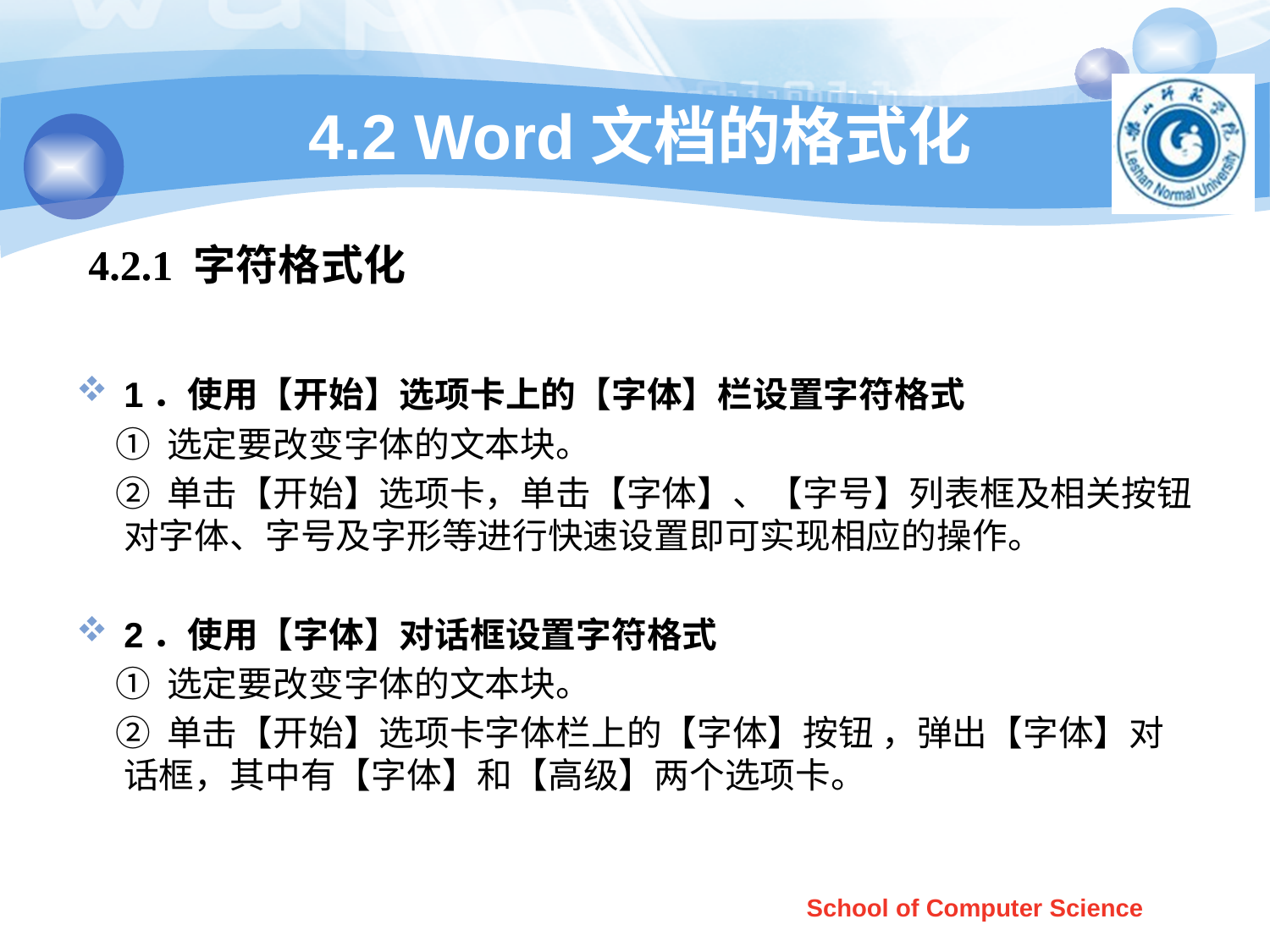

# 4.2 Word文档的格式化
4.2.1 字符格式化
1．使用【开始】选项卡上的【字体】栏设置字符格式
     ① 选定要改变字体的文本块。
     ② 单击【开始】选项卡，单击【字体】、【字号】列表框及相关按钮对字体、字号及字形等进行快速设置即可实现相应的操作。

2．使用【字体】对话框设置字符格式
     ① 选定要改变字体的文本块。
     ② 单击【开始】选项卡字体栏上的【字体】按钮 ，弹出【字体】对话框，其中有【字体】和【高级】两个选项卡。

School of Computer Science